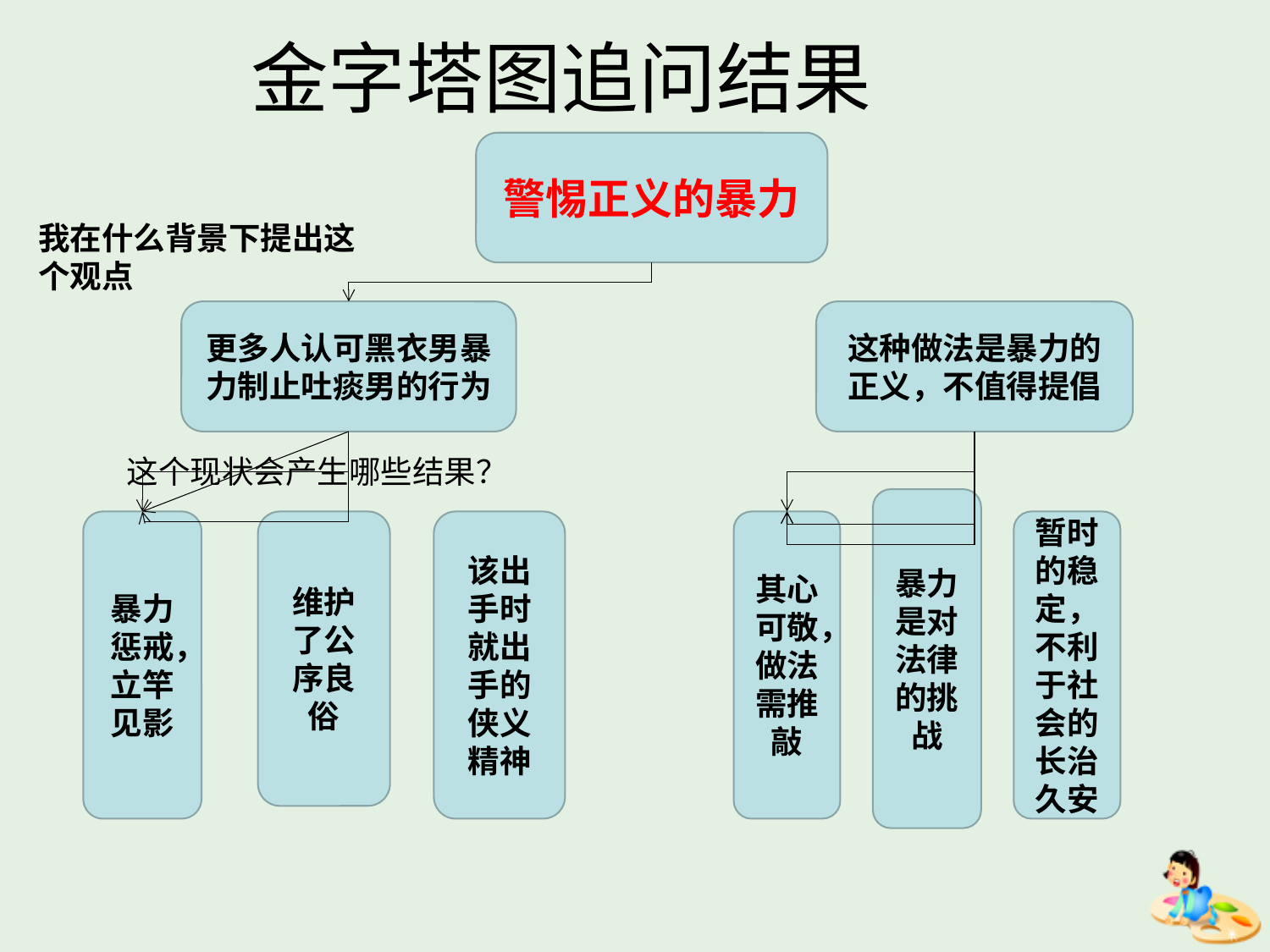

# 金字塔图追问结果
警惕正义的暴力
我在什么背景下提出这个观点
更多人认可黑衣男暴力制止吐痰男的行为
这种做法是暴力的正义，不值得提倡
这个现状会产生哪些结果？
暴力是对法律的挑战
暴力惩戒，立竿见影
维护了公序良俗
该出手时就出手的侠义精神
其心可敬，做法需推敲
暂时的稳定，不利于社会的长治久安